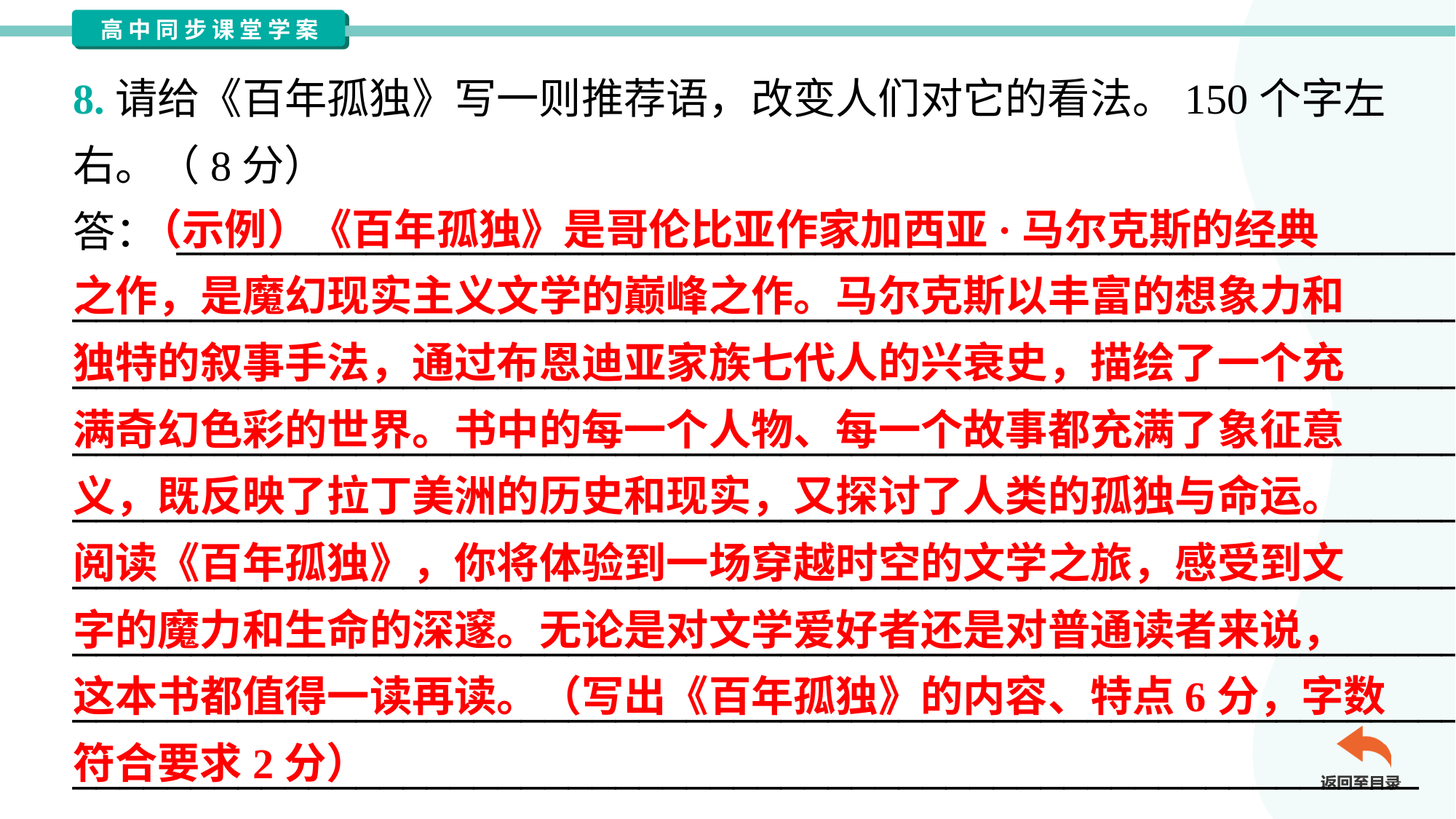

8.请给《百年孤独》写一则推荐语，改变人们对它的看法。150个字左
右。（8分）
答： ________________________________________________________
_____________________________________________________________
_____________________________________________________________
_____________________________________________________________
_____________________________________________________________
_____________________________________________________________
_____________________________________________________________
_____________________________________________________________
_________________________________________________________
      （示例）《百年孤独》是哥伦比亚作家加西亚·马尔克斯的经典
之作，是魔幻现实主义文学的巅峰之作。马尔克斯以丰富的想象力和
独特的叙事手法，通过布恩迪亚家族七代人的兴衰史，描绘了一个充
满奇幻色彩的世界。书中的每一个人物、每一个故事都充满了象征意
义，既反映了拉丁美洲的历史和现实，又探讨了人类的孤独与命运。
阅读《百年孤独》，你将体验到一场穿越时空的文学之旅，感受到文
字的魔力和生命的深邃。无论是对文学爱好者还是对普通读者来说，
这本书都值得一读再读。（写出《百年孤独》的内容、特点6分，字数
符合要求2分）